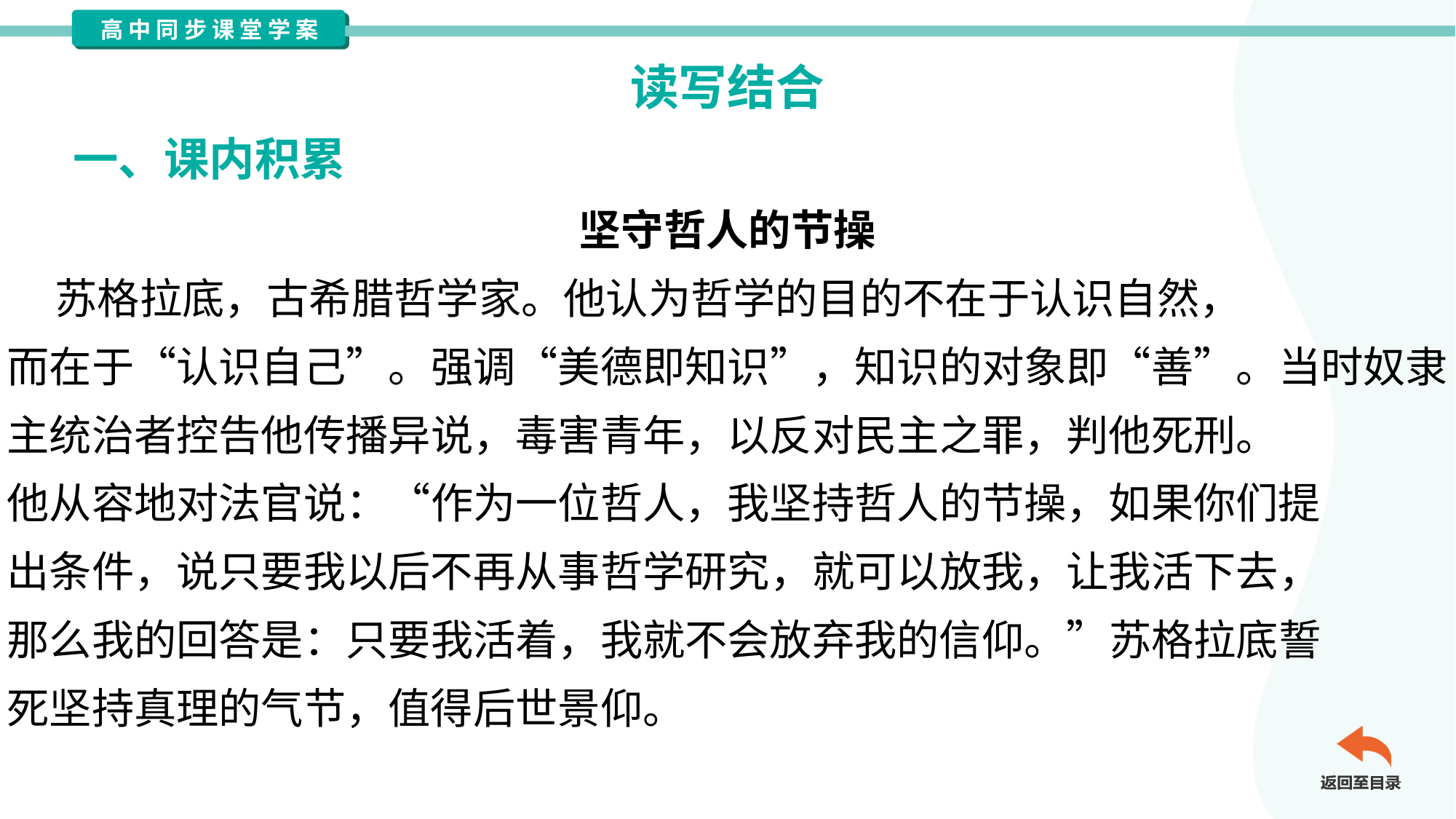

读写结合
一、课内积累
坚守哲人的节操
    苏格拉底，古希腊哲学家。他认为哲学的目的不在于认识自然，
而在于“认识自己”。强调“美德即知识”，知识的对象即“善”。当时奴隶
主统治者控告他传播异说，毒害青年，以反对民主之罪，判他死刑。
他从容地对法官说：“作为一位哲人，我坚持哲人的节操，如果你们提
出条件，说只要我以后不再从事哲学研究，就可以放我，让我活下去，
那么我的回答是：只要我活着，我就不会放弃我的信仰。”苏格拉底誓
死坚持真理的气节，值得后世景仰。